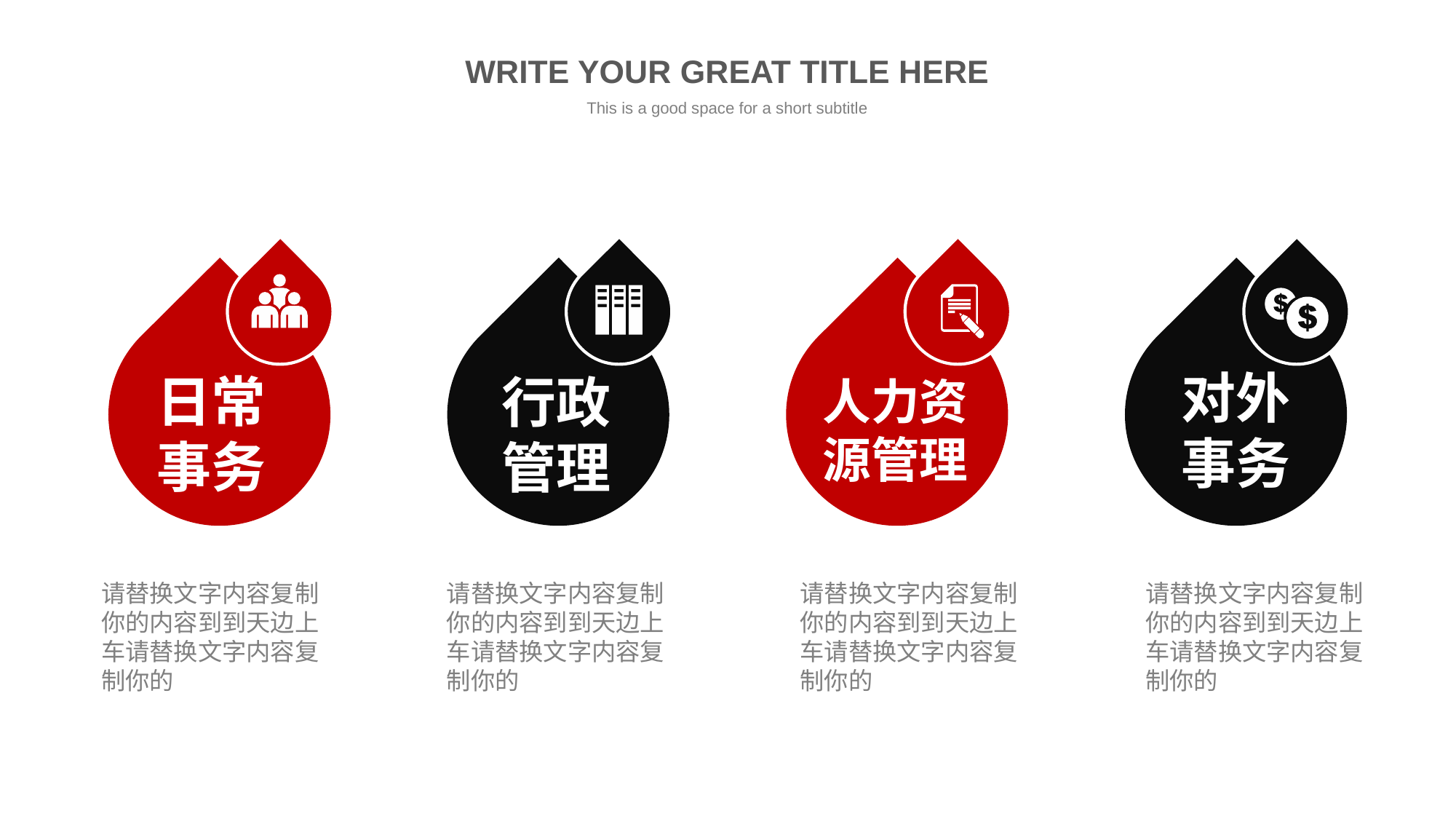

WRITE YOUR GREAT TITLE HERE
This is a good space for a short subtitle

人力资
源管理

对外
事务

行政
管理

日常
事务
请替换文字内容复制你的内容到到天边上车请替换文字内容复制你的
请替换文字内容复制你的内容到到天边上车请替换文字内容复制你的
请替换文字内容复制你的内容到到天边上车请替换文字内容复制你的
请替换文字内容复制你的内容到到天边上车请替换文字内容复制你的